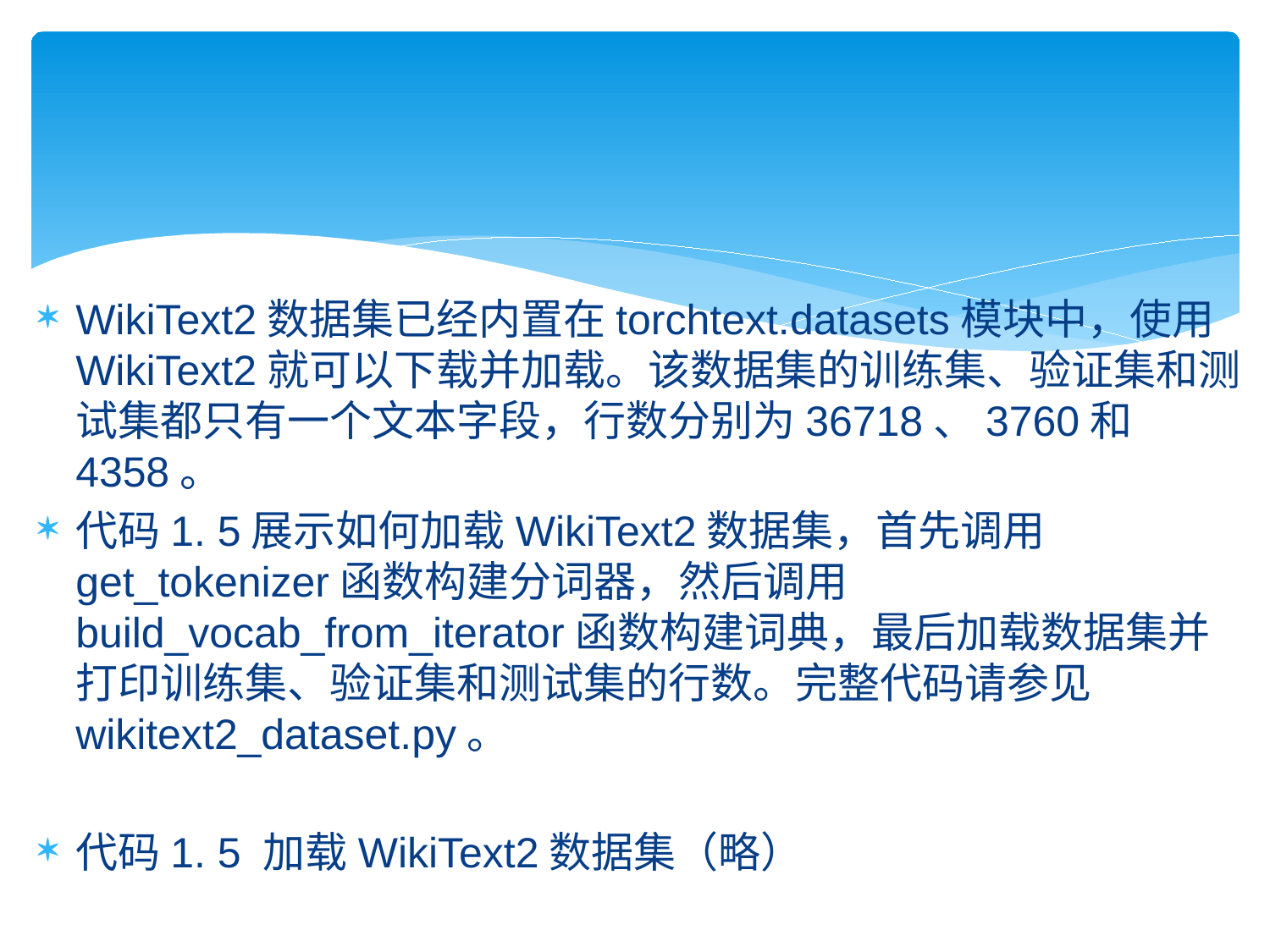

#
WikiText2数据集已经内置在torchtext.datasets模块中，使用WikiText2就可以下载并加载。该数据集的训练集、验证集和测试集都只有一个文本字段，行数分别为36718、3760和4358。
代码1. 5展示如何加载WikiText2数据集，首先调用get_tokenizer函数构建分词器，然后调用build_vocab_from_iterator函数构建词典，最后加载数据集并打印训练集、验证集和测试集的行数。完整代码请参见wikitext2_dataset.py。

代码1. 5 加载WikiText2数据集（略）